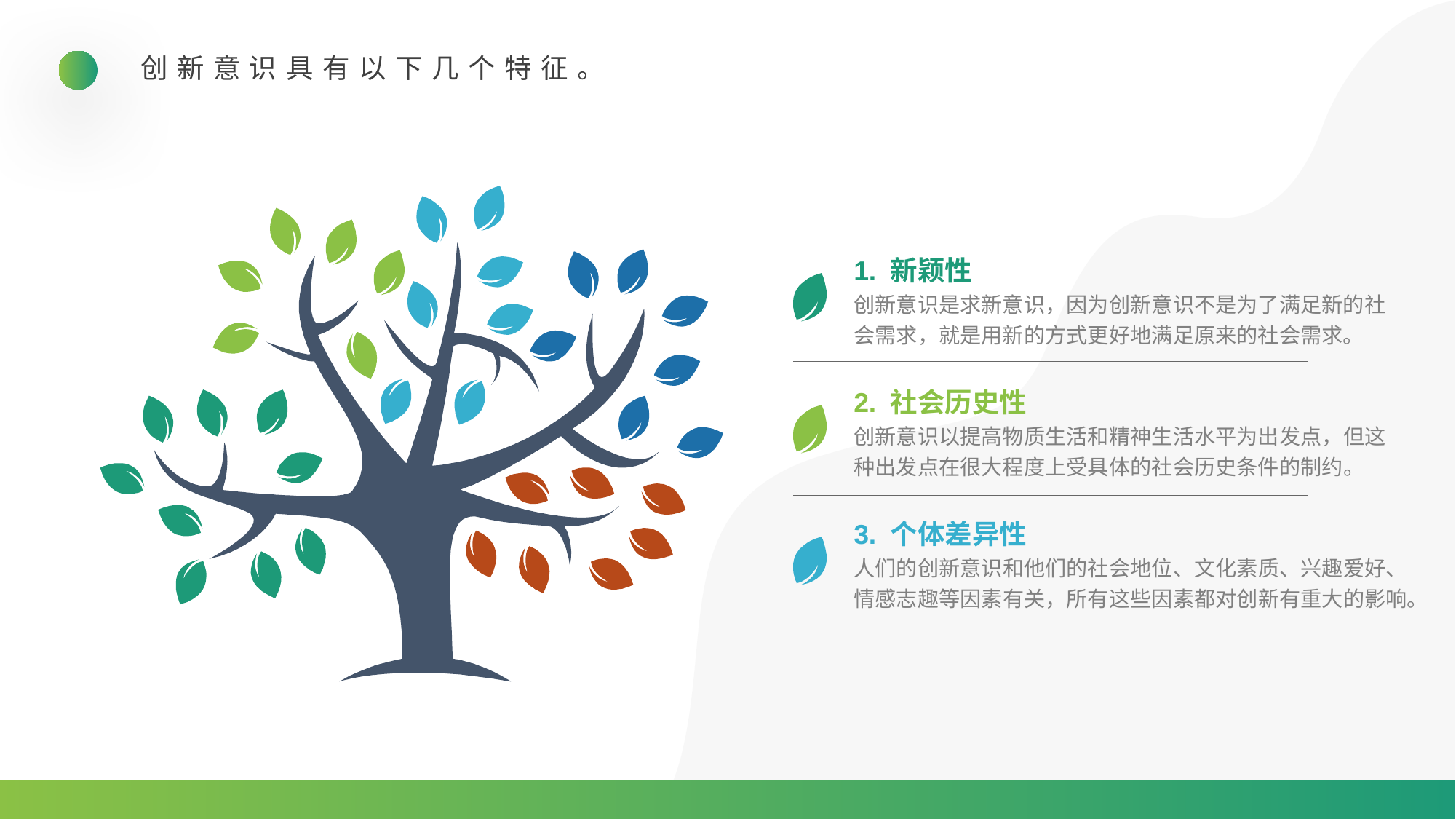

创新意识具有以下几个特征。

1. 新颖性
创新意识是求新意识，因为创新意识不是为了满足新的社会需求，就是用新的方式更好地满足原来的社会需求。

2. 社会历史性
创新意识以提高物质生活和精神生活水平为出发点，但这种出发点在很大程度上受具体的社会历史条件的制约。

3. 个体差异性
人们的创新意识和他们的社会地位、文化素质、兴趣爱好、情感志趣等因素有关，所有这些因素都对创新有重大的影响。